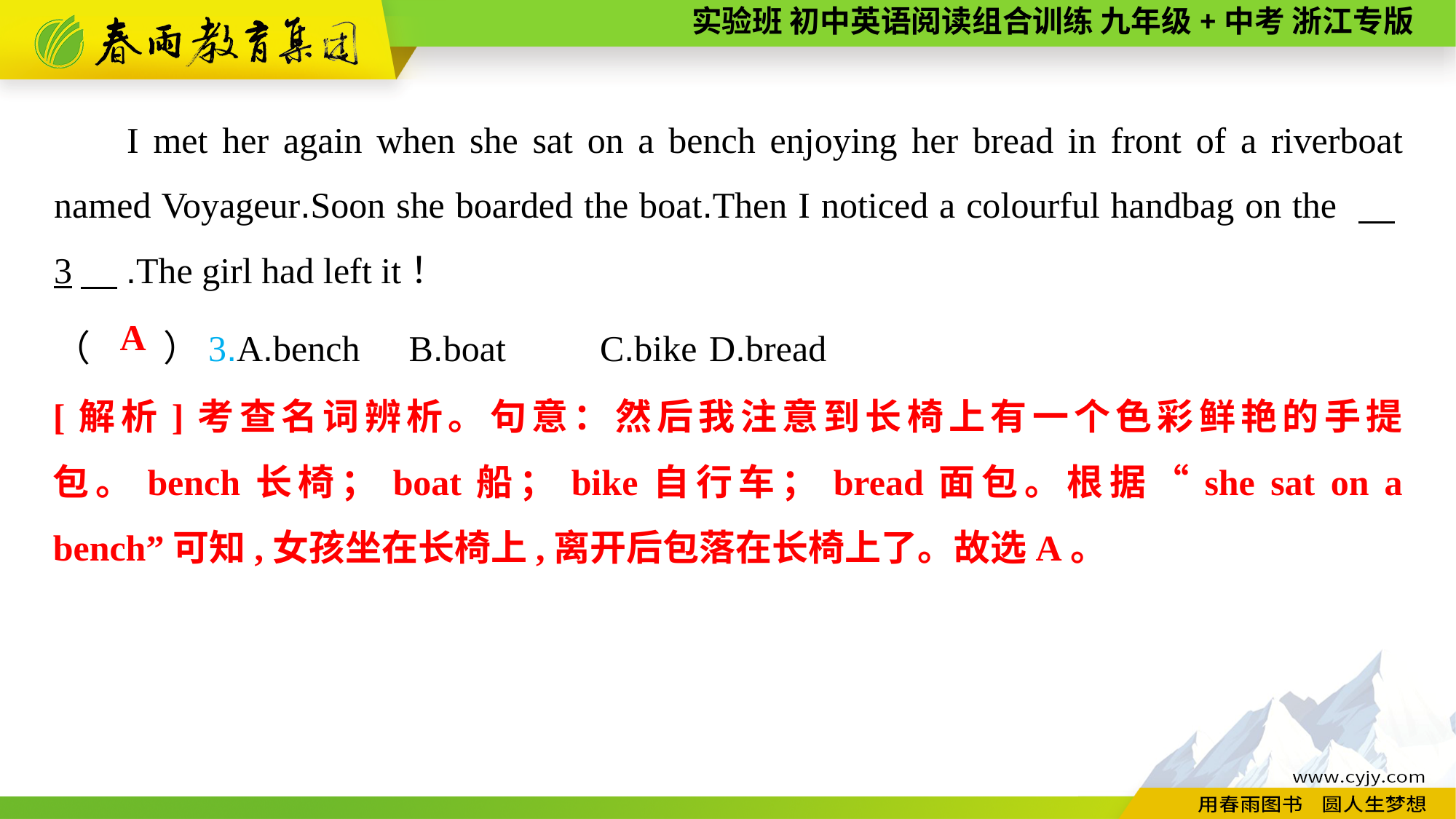

I met her again when she sat on a bench enjoying her bread in front of a riverboat named Voyageur.Soon she boarded the boat.Then I noticed a colourful handbag on the 　3　.The girl had left it！
（　　）3.A.bench	   B.boat	C.bike	D.bread
A
[解析]考查名词辨析。句意：然后我注意到长椅上有一个色彩鲜艳的手提包。bench长椅；boat船；bike自行车；bread面包。根据“she sat on a bench”可知,女孩坐在长椅上,离开后包落在长椅上了。故选A。